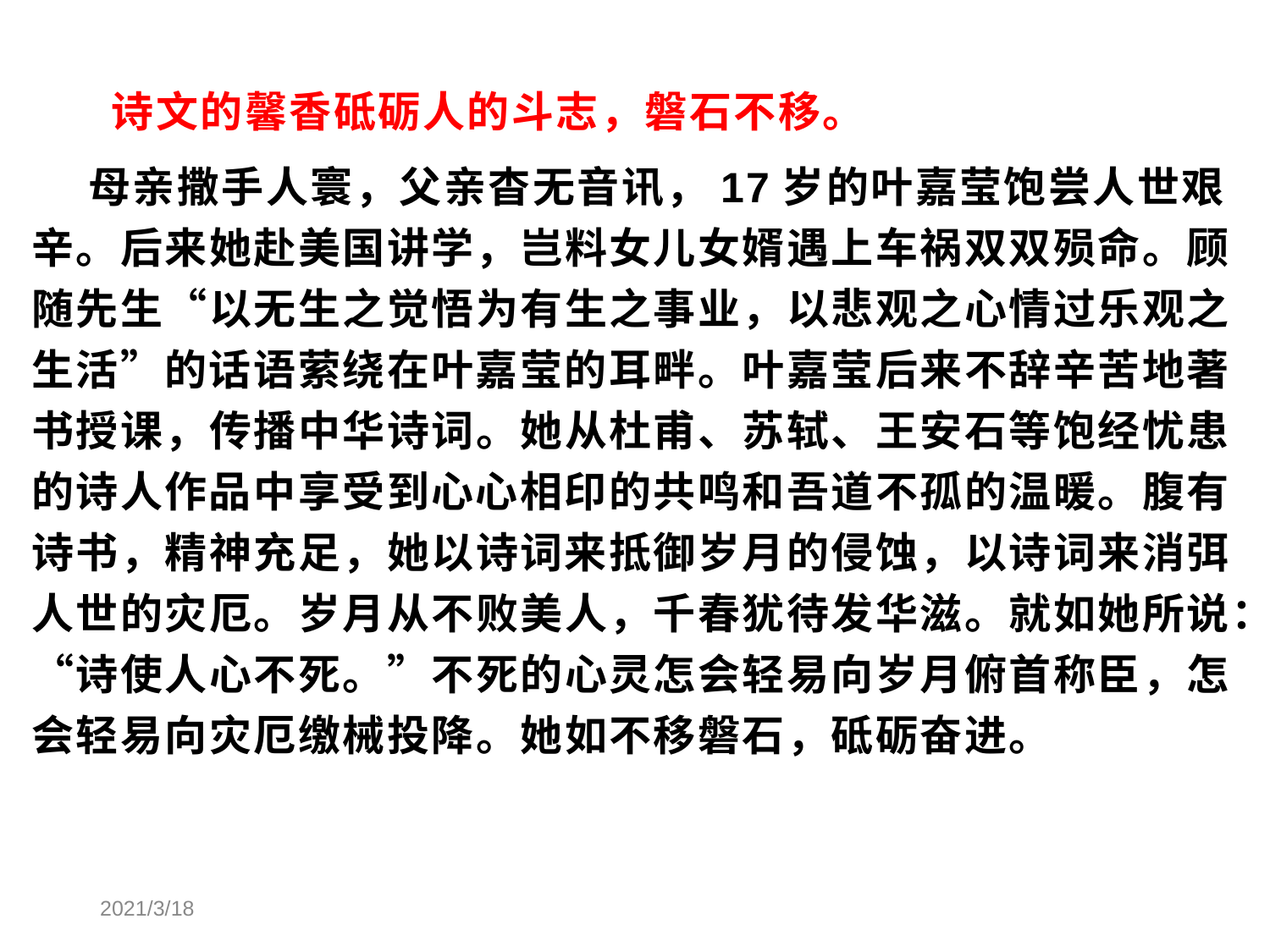

诗文的馨香砥砺人的斗志，磐石不移。
    母亲撒手人寰，父亲杳无音讯，17岁的叶嘉莹饱尝人世艰辛。后来她赴美国讲学，岂料女儿女婿遇上车祸双双殒命。顾随先生“以无生之觉悟为有生之事业，以悲观之心情过乐观之生活”的话语萦绕在叶嘉莹的耳畔。叶嘉莹后来不辞辛苦地著书授课，传播中华诗词。她从杜甫、苏轼、王安石等饱经忧患的诗人作品中享受到心心相印的共鸣和吾道不孤的温暖。腹有诗书，精神充足，她以诗词来抵御岁月的侵蚀，以诗词来消弭人世的灾厄。岁月从不败美人，千春犹待发华滋。就如她所说：“诗使人心不死。”不死的心灵怎会轻易向岁月俯首称臣，怎会轻易向灾厄缴械投降。她如不移磐石，砥砺奋进。
2021/3/18